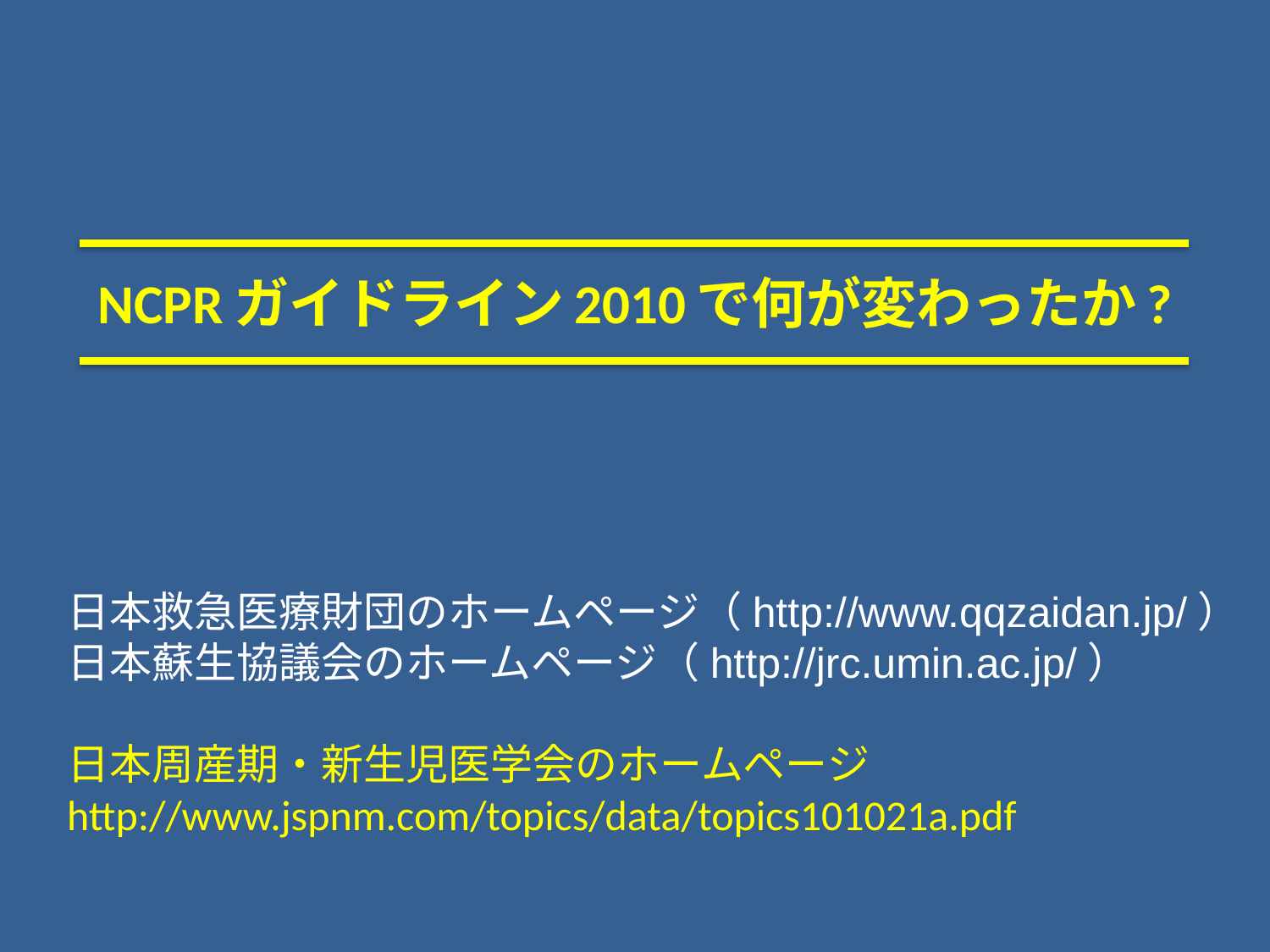

# NCPRガイドライン2010で何が変わったか?
日本救急医療財団のホームページ（http://www.qqzaidan.jp/）
日本蘇生協議会のホームページ（http://jrc.umin.ac.jp/）

日本周産期・新生児医学会のホームページ
http://www.jspnm.com/topics/data/topics101021a.pdf